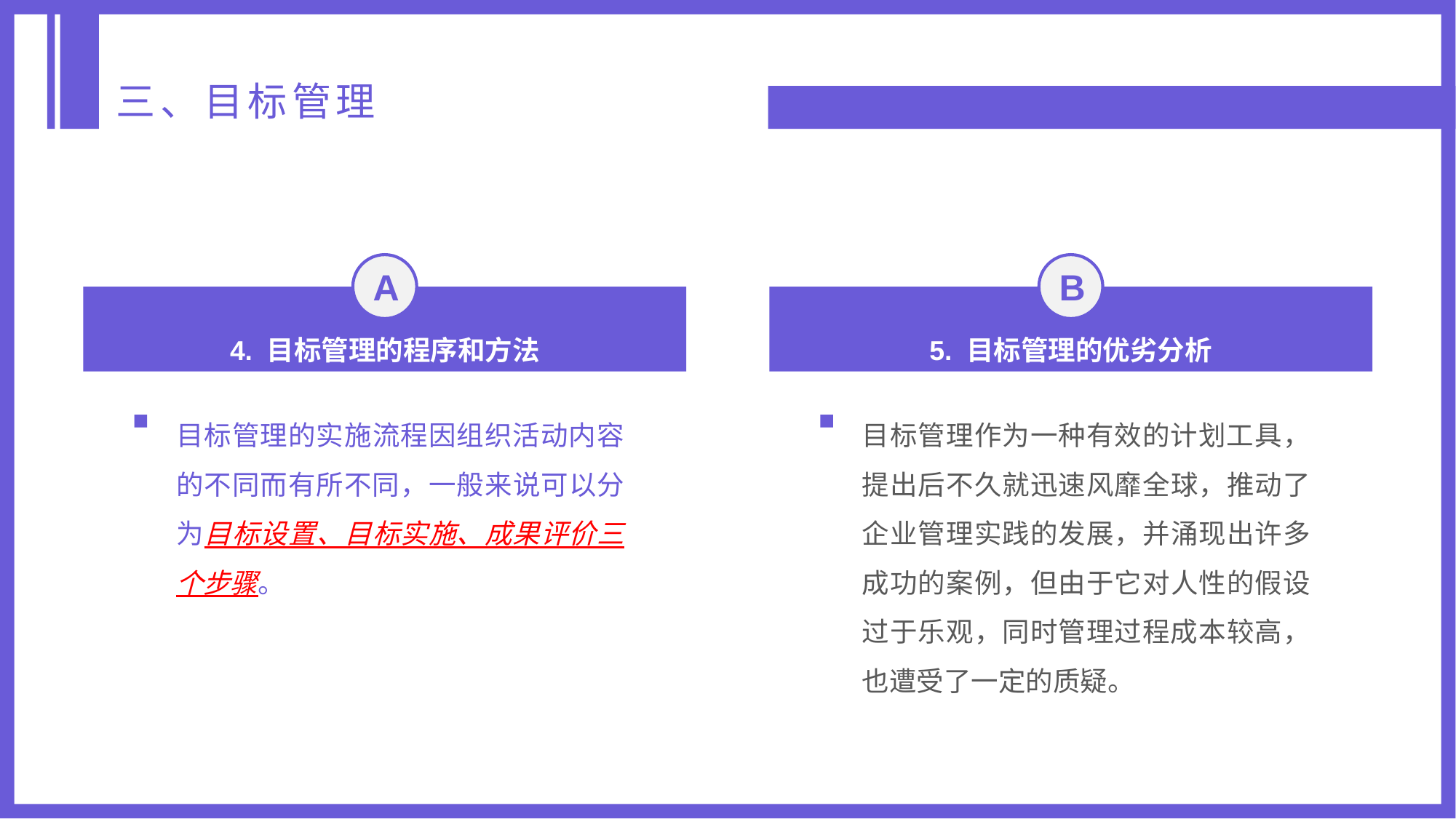

三、目标管理
A
B
4. 目标管理的程序和方法
5. 目标管理的优劣分析
目标管理的实施流程因组织活动内容的不同而有所不同，一般来说可以分为目标设置、目标实施、成果评价三个步骤。

目标管理作为一种有效的计划工具，提出后不久就迅速风靡全球，推动了企业管理实践的发展，并涌现出许多成功的案例，但由于它对人性的假设过于乐观，同时管理过程成本较高，也遭受了一定的质疑。